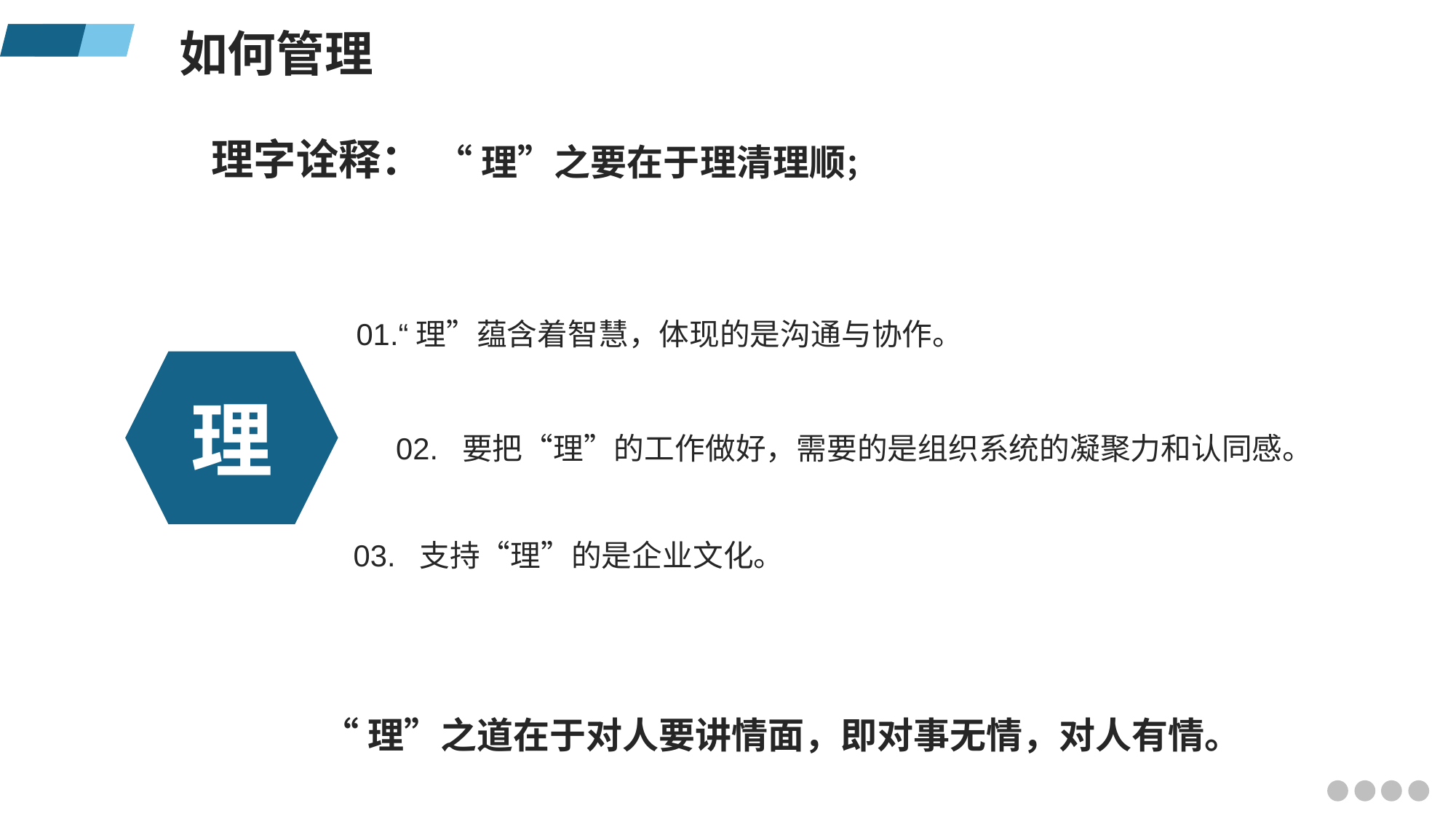

如何管理
理字诠释：
“理”之要在于理清理顺；
01.“理”蕴含着智慧，体现的是沟通与协作。
理
02.  要把“理”的工作做好，需要的是组织系统的凝聚力和认同感。
03.  支持“理”的是企业文化。
“理”之道在于对人要讲情面，即对事无情，对人有情。